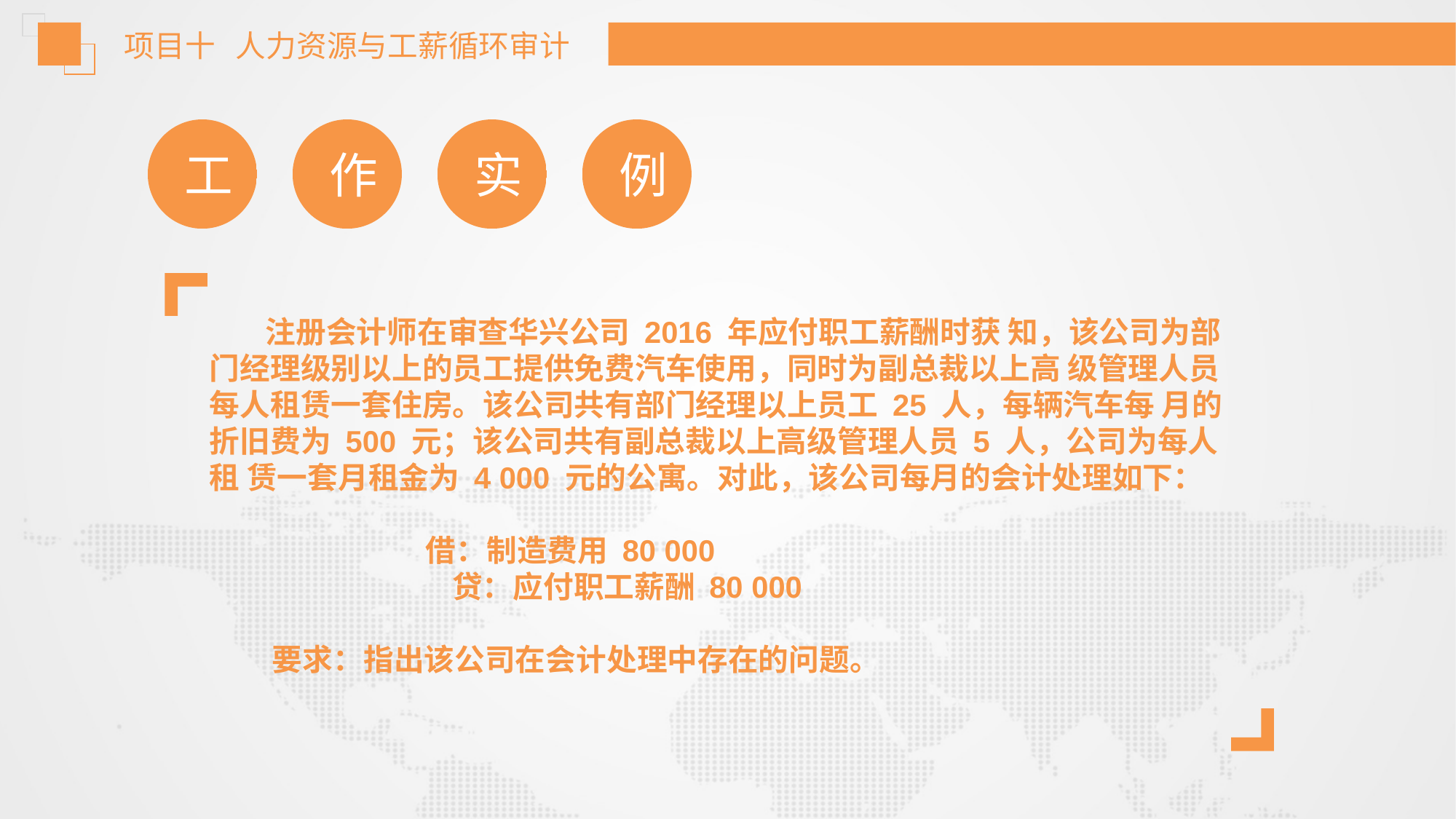

项目十   人力资源与工薪循环审计

工

作

实

例

       注册会计师在审查华兴公司 2016 年应付职工薪酬时获 知，该公司为部门经理级别以上的员工提供免费汽车使用，同时为副总裁以上高 级管理人员每人租赁一套住房。该公司共有部门经理以上员工 25 人，每辆汽车每 月的折旧费为 500 元；该公司共有副总裁以上高级管理人员 5 人，公司为每人租 赁一套月租金为 4 000 元的公寓。对此，该公司每月的会计处理如下：

                               借：制造费用 80 000
                                  贷：应付职工薪酬 80 000

        要求：指出该公司在会计处理中存在的问题。